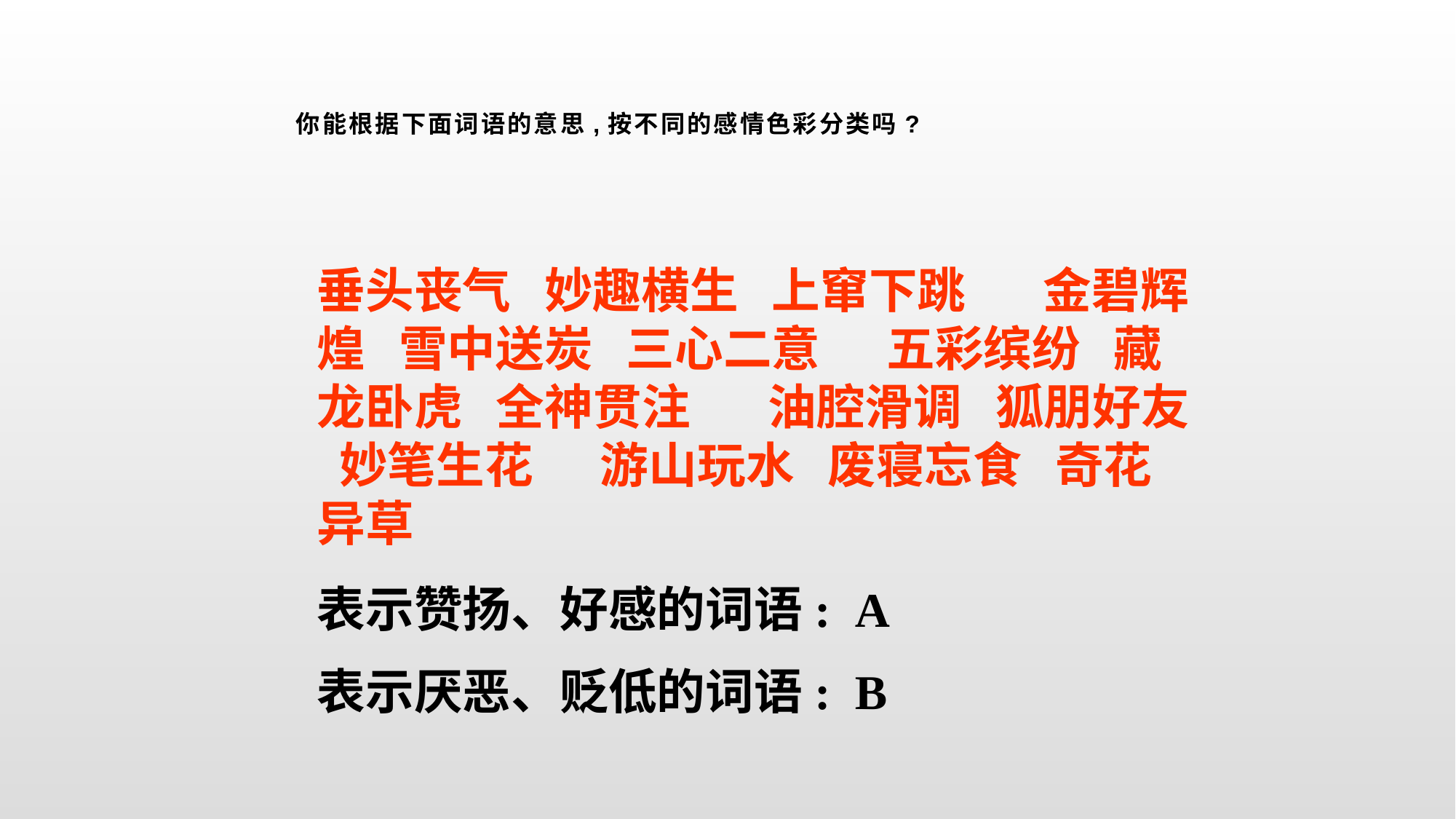

你能根据下面词语的意思,按不同的感情色彩分类吗?

垂头丧气   妙趣横生   上窜下跳       金碧辉煌   雪中送炭   三心二意      五彩缤纷   藏龙卧虎   全神贯注       油腔滑调   狐朋好友   妙笔生花      游山玩水   废寝忘食   奇花异草
表示赞扬、好感的词语:  A
表示厌恶、贬低的词语:  B